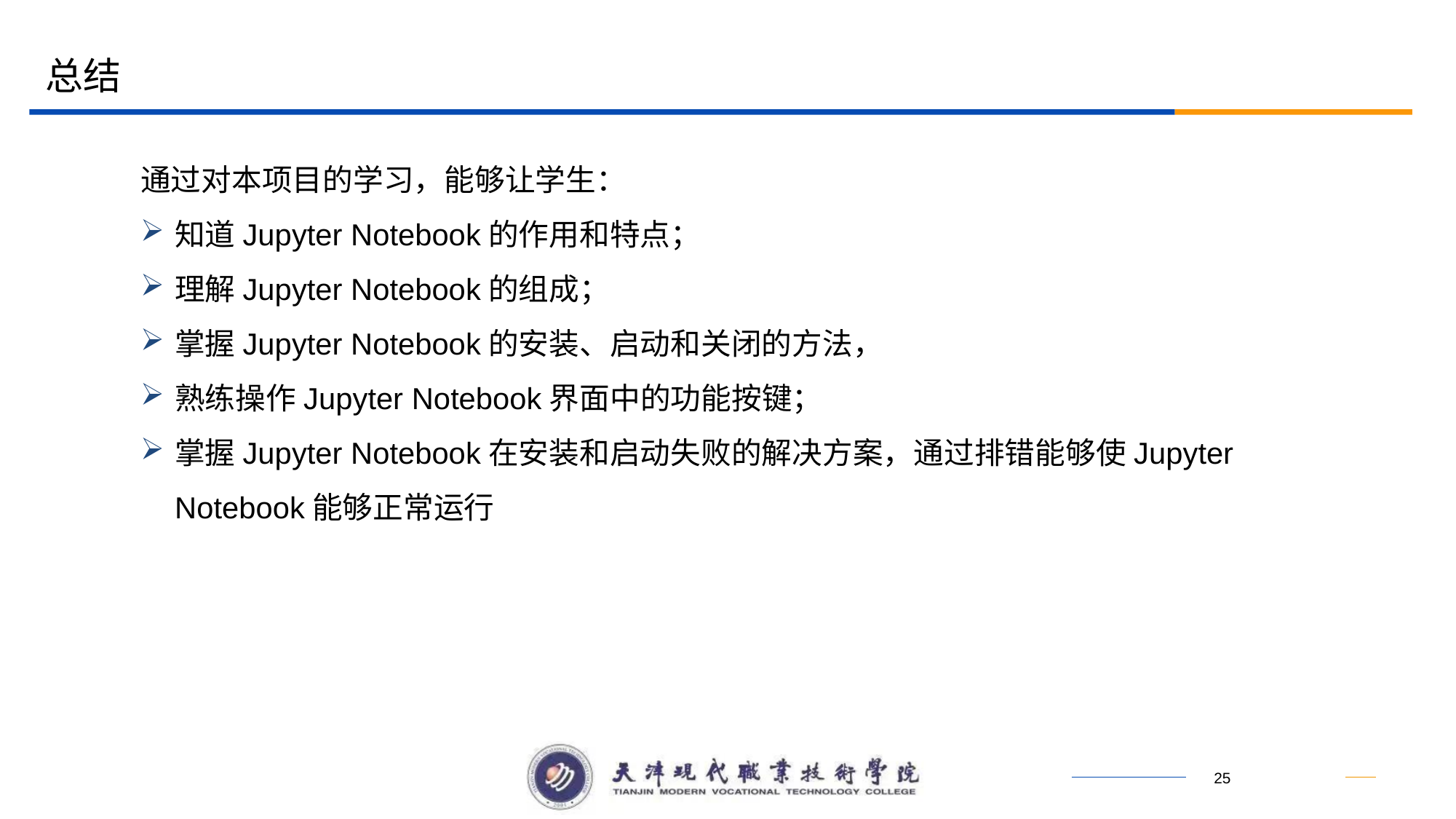

总结
通过对本项目的学习，能够让学生：
知道Jupyter Notebook的作用和特点；
理解Jupyter Notebook的组成；
掌握Jupyter Notebook的安装、启动和关闭的方法，
熟练操作Jupyter Notebook界面中的功能按键；
掌握Jupyter Notebook在安装和启动失败的解决方案，通过排错能够使Jupyter Notebook能够正常运行